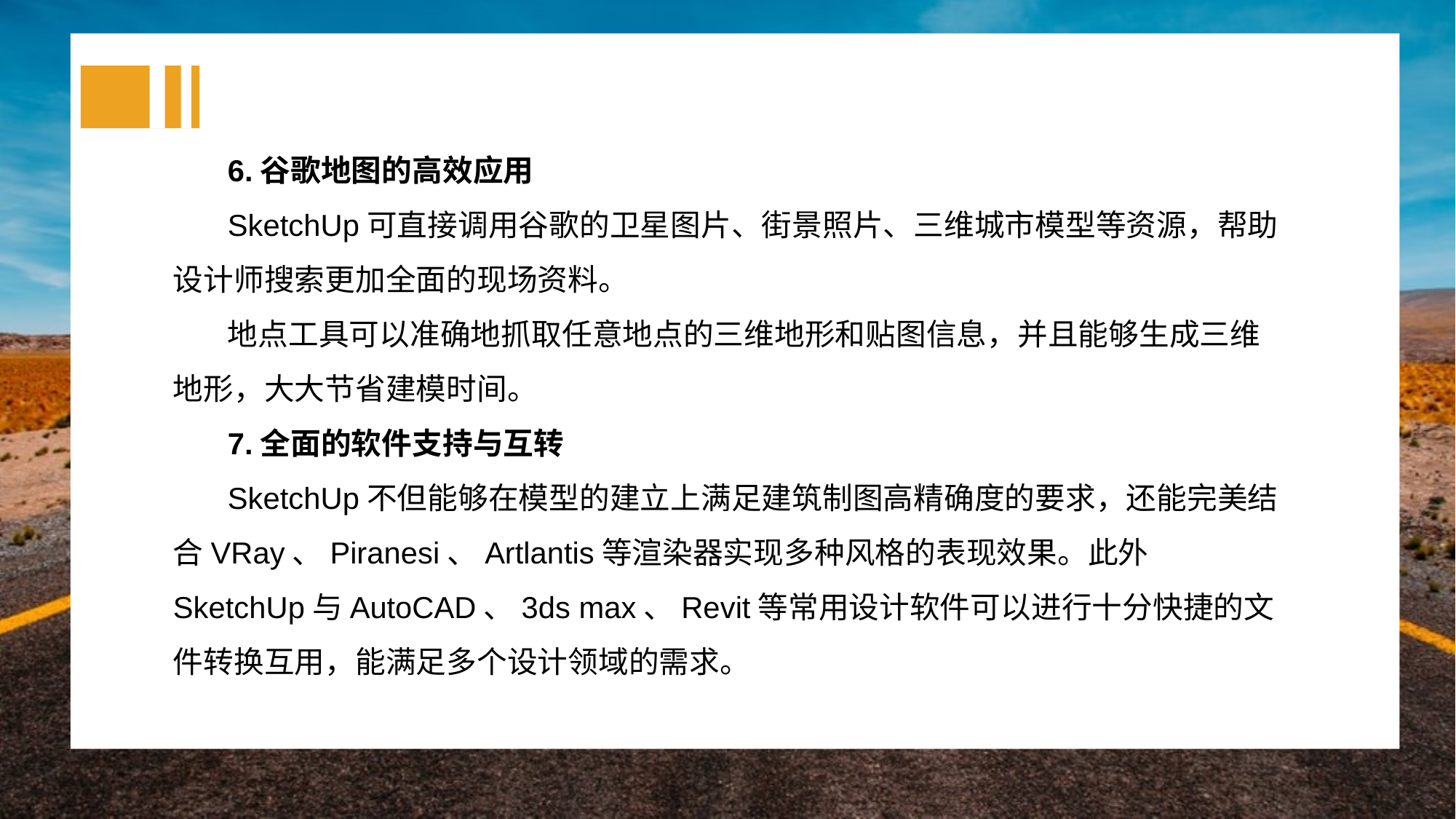

6.谷歌地图的高效应用
SketchUp可直接调用谷歌的卫星图片、街景照片、三维城市模型等资源，帮助设计师搜索更加全面的现场资料。
地点工具可以准确地抓取任意地点的三维地形和贴图信息，并且能够生成三维地形，大大节省建模时间。
7.全面的软件支持与互转
SketchUp不但能够在模型的建立上满足建筑制图高精确度的要求，还能完美结合VRay、Piranesi、Artlantis等渲染器实现多种风格的表现效果。此外SketchUp与AutoCAD、3ds max、Revit等常用设计软件可以进行十分快捷的文件转换互用，能满足多个设计领域的需求。